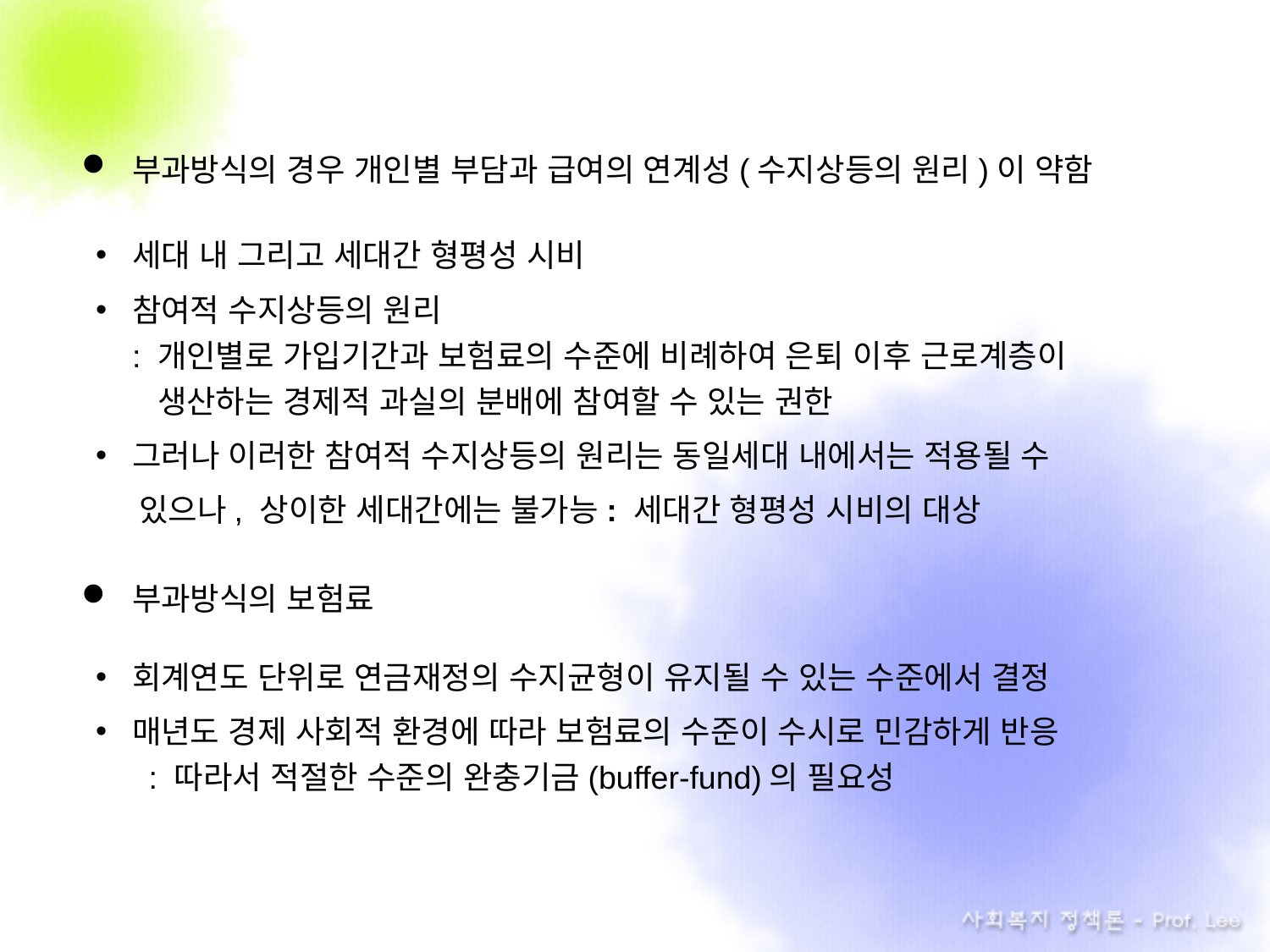

부과방식의 경우 개인별 부담과 급여의 연계성(수지상등의 원리)이 약함

세대 내 그리고 세대간 형평성 시비
참여적 수지상등의 원리
: 개인별로 가입기간과 보험료의 수준에 비례하여 은퇴 이후 근로계층이
. 생산하는 경제적 과실의 분배에 참여할 수 있는 권한
그러나 이러한 참여적 수지상등의 원리는 동일세대 내에서는 적용될 수
  . 있으나, 상이한 세대간에는 불가능: 세대간 형평성 시비의 대상

부과방식의 보험료

회계연도 단위로 연금재정의 수지균형이 유지될 수 있는 수준에서 결정
매년도 경제 사회적 환경에 따라 보험료의 수준이 수시로 민감하게 반응
 : 따라서 적절한 수준의 완충기금(buffer-fund)의 필요성